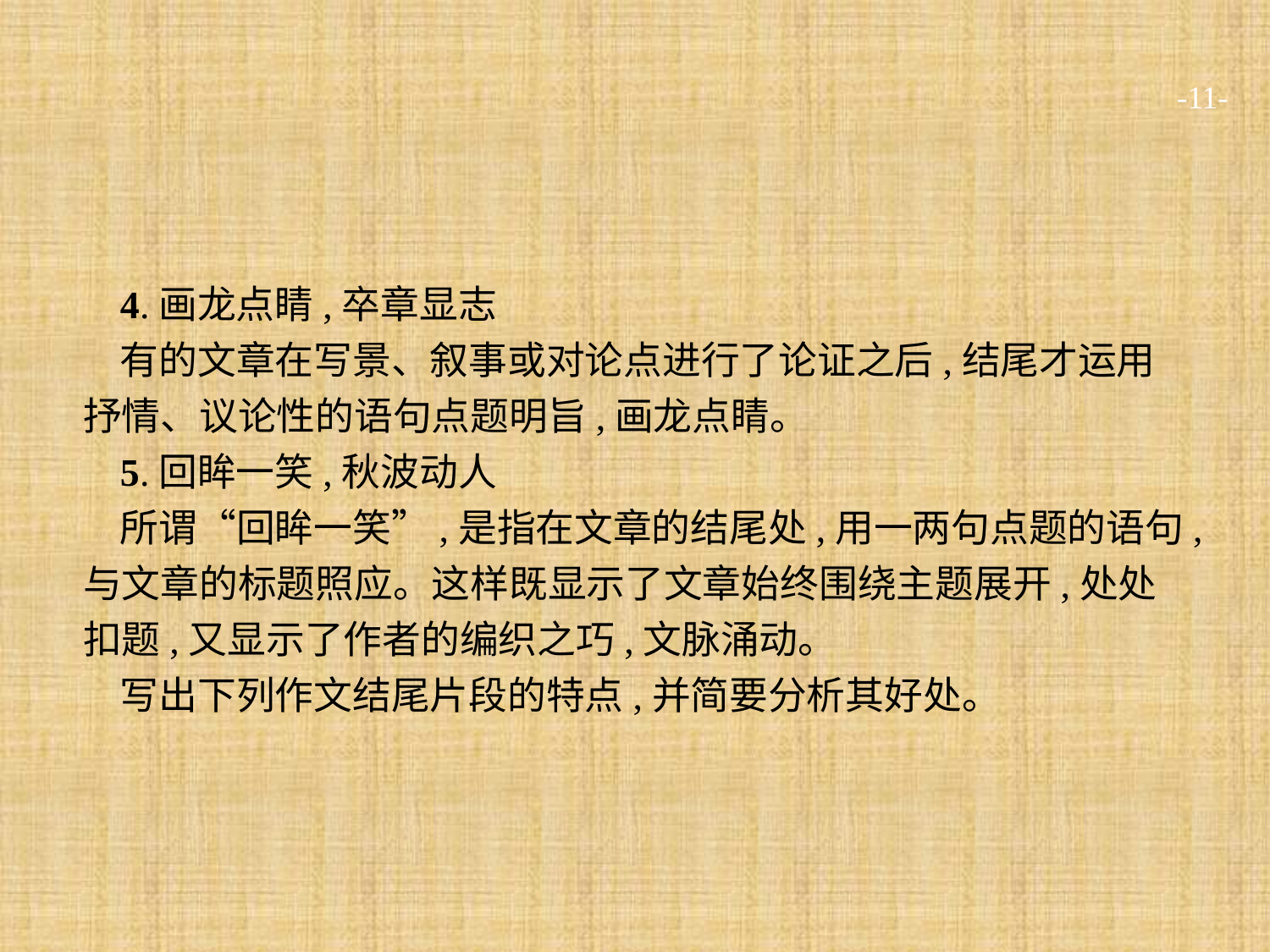

-11-
4.画龙点睛,卒章显志
有的文章在写景、叙事或对论点进行了论证之后,结尾才运用抒情、议论性的语句点题明旨,画龙点睛。
5.回眸一笑,秋波动人
所谓“回眸一笑”,是指在文章的结尾处,用一两句点题的语句,与文章的标题照应。这样既显示了文章始终围绕主题展开,处处扣题,又显示了作者的编织之巧,文脉涌动。
写出下列作文结尾片段的特点,并简要分析其好处。